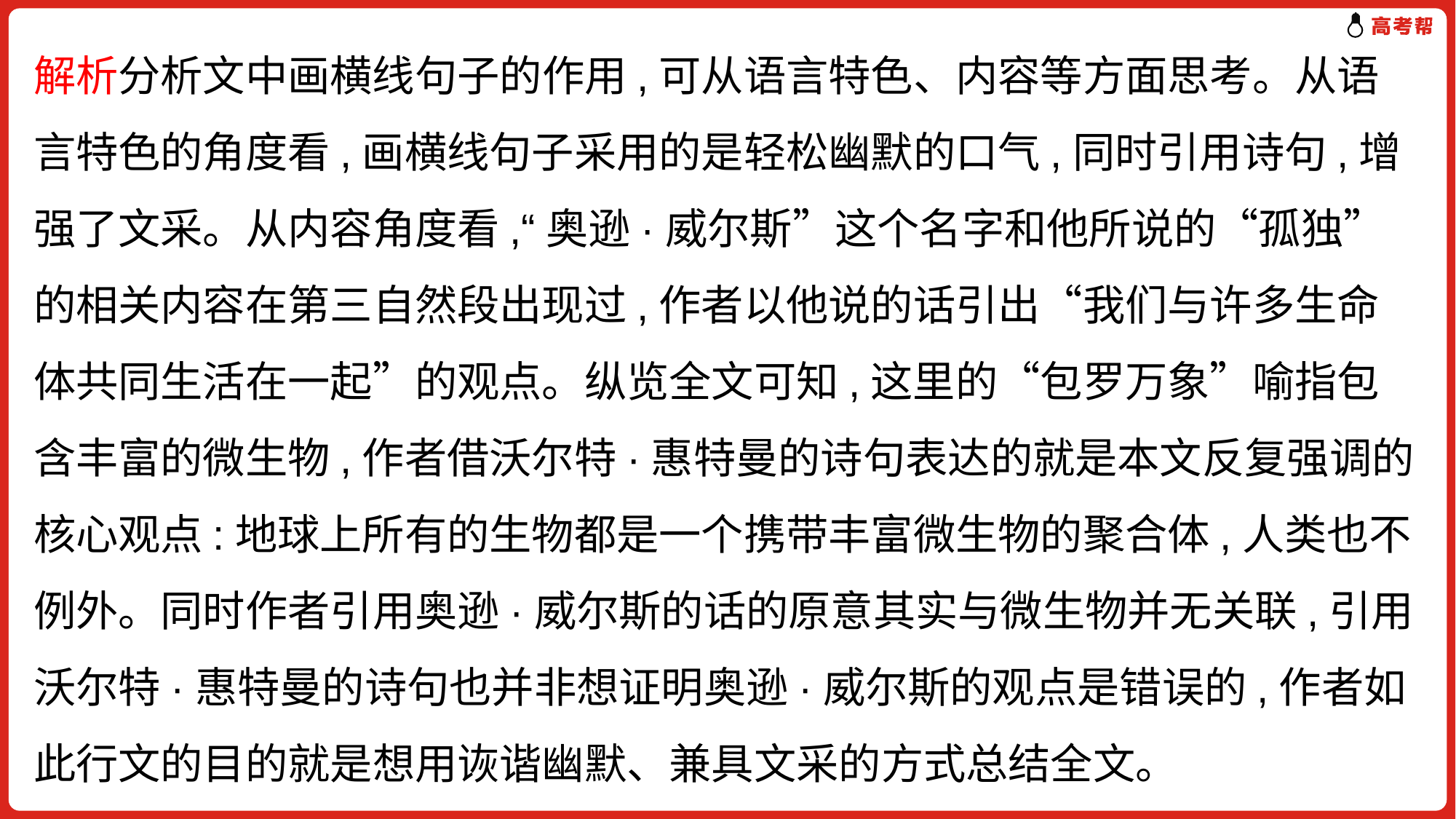

解析分析文中画横线句子的作用,可从语言特色、内容等方面思考。从语言特色的角度看,画横线句子采用的是轻松幽默的口气,同时引用诗句,增强了文采。从内容角度看,“奥逊·威尔斯”这个名字和他所说的“孤独”的相关内容在第三自然段出现过,作者以他说的话引出“我们与许多生命体共同生活在一起”的观点。纵览全文可知,这里的“包罗万象”喻指包含丰富的微生物,作者借沃尔特·惠特曼的诗句表达的就是本文反复强调的核心观点:地球上所有的生物都是一个携带丰富微生物的聚合体,人类也不例外。同时作者引用奥逊·威尔斯的话的原意其实与微生物并无关联,引用沃尔特·惠特曼的诗句也并非想证明奥逊·威尔斯的观点是错误的,作者如此行文的目的就是想用诙谐幽默、兼具文采的方式总结全文。